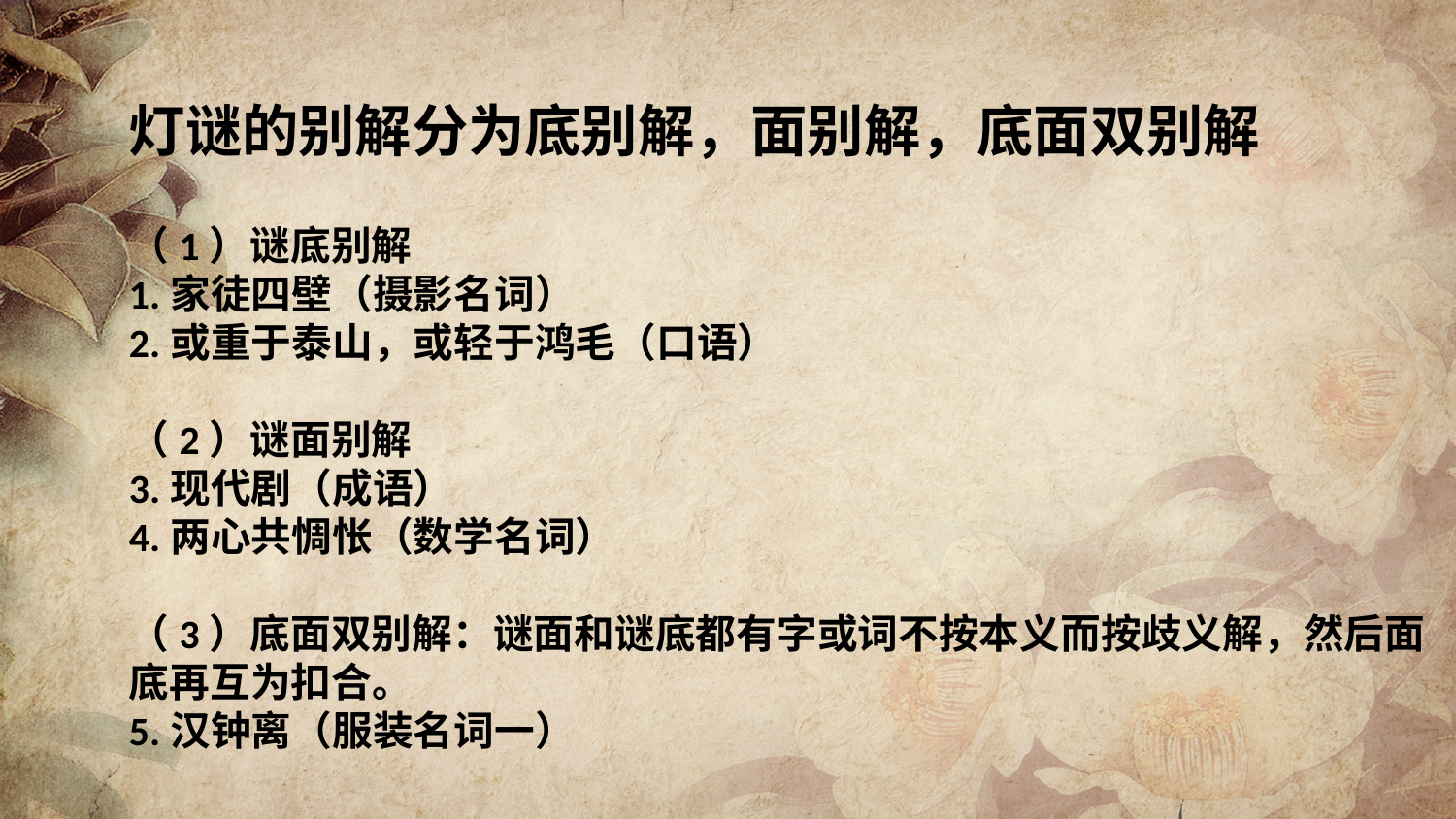

灯谜的别解分为底别解，面别解，底面双别解

（1）谜底别解
1.家徒四壁（摄影名词）
2.或重于泰山，或轻于鸿毛（口语）

（2）谜面别解
3.现代剧（成语）
4.两心共惆怅（数学名词）

（3）底面双别解：谜面和谜底都有字或词不按本义而按歧义解，然后面底再互为扣合。
5.汉钟离（服装名词一）